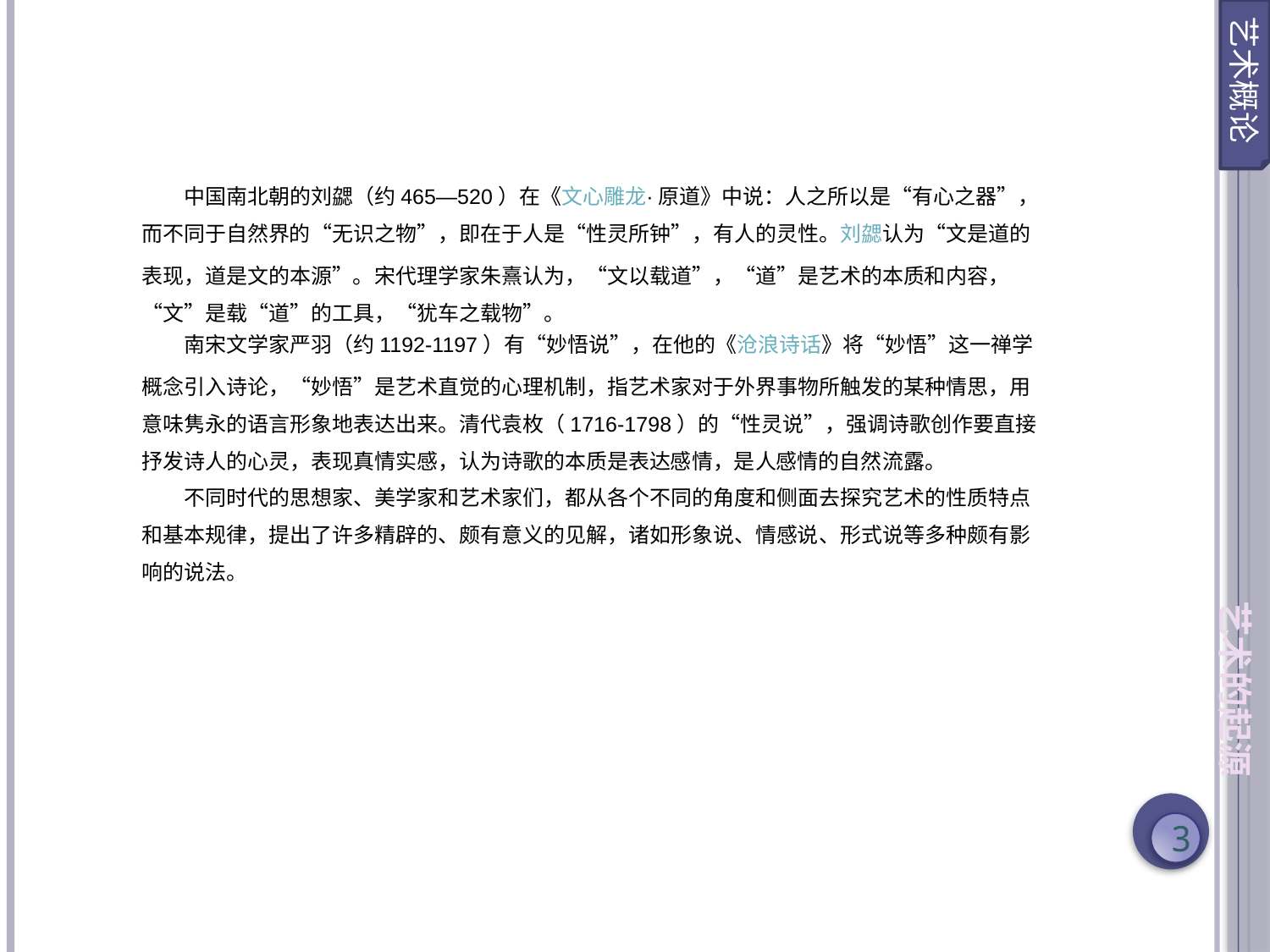

艺术概论
中国南北朝的刘勰（约465—520）在《文心雕龙·原道》中说：人之所以是“有心之器”，而不同于自然界的“无识之物”，即在于人是“性灵所钟”，有人的灵性。刘勰认为“文是道的表现，道是文的本源”。宋代理学家朱熹认为，“文以载道”，“道”是艺术的本质和内容，“文”是载“道”的工具，“犹车之载物”。
南宋文学家严羽（约1192-1197）有“妙悟说”，在他的《沧浪诗话》将“妙悟”这一禅学概念引入诗论，“妙悟”是艺术直觉的心理机制，指艺术家对于外界事物所触发的某种情思，用意味隽永的语言形象地表达出来。清代袁枚（1716-1798）的“性灵说”，强调诗歌创作要直接抒发诗人的心灵，表现真情实感，认为诗歌的本质是表达感情，是人感情的自然流露。
不同时代的思想家、美学家和艺术家们，都从各个不同的角度和侧面去探究艺术的性质特点和基本规律，提出了许多精辟的、颇有意义的见解，诸如形象说、情感说、形式说等多种颇有影响的说法。
艺术的起源
3